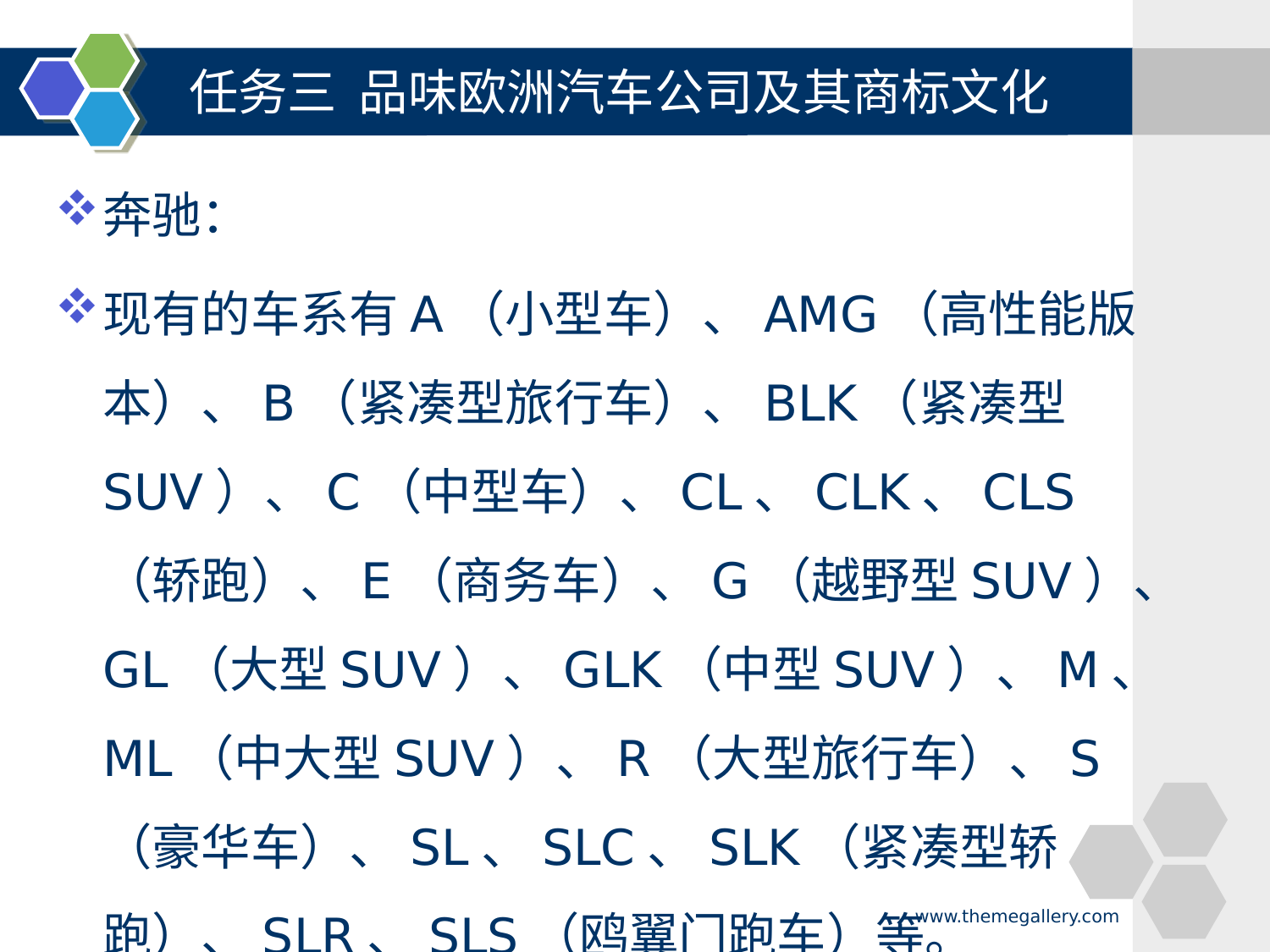

任务三  品味欧洲汽车公司及其商标文化
#
奔驰：
现有的车系有A（小型车）、AMG（高性能版本）、B（紧凑型旅行车）、BLK（紧凑型SUV）、C（中型车）、CL、CLK、CLS（轿跑）、E（商务车）、G（越野型SUV）、GL（大型SUV）、GLK（中型SUV）、M、ML（中大型SUV）、R（大型旅行车）、S （豪华车）、SL、SLC、SLK（紧凑型轿跑）、SLR、SLS（鸥翼门跑车）等。

www.themegallery.com